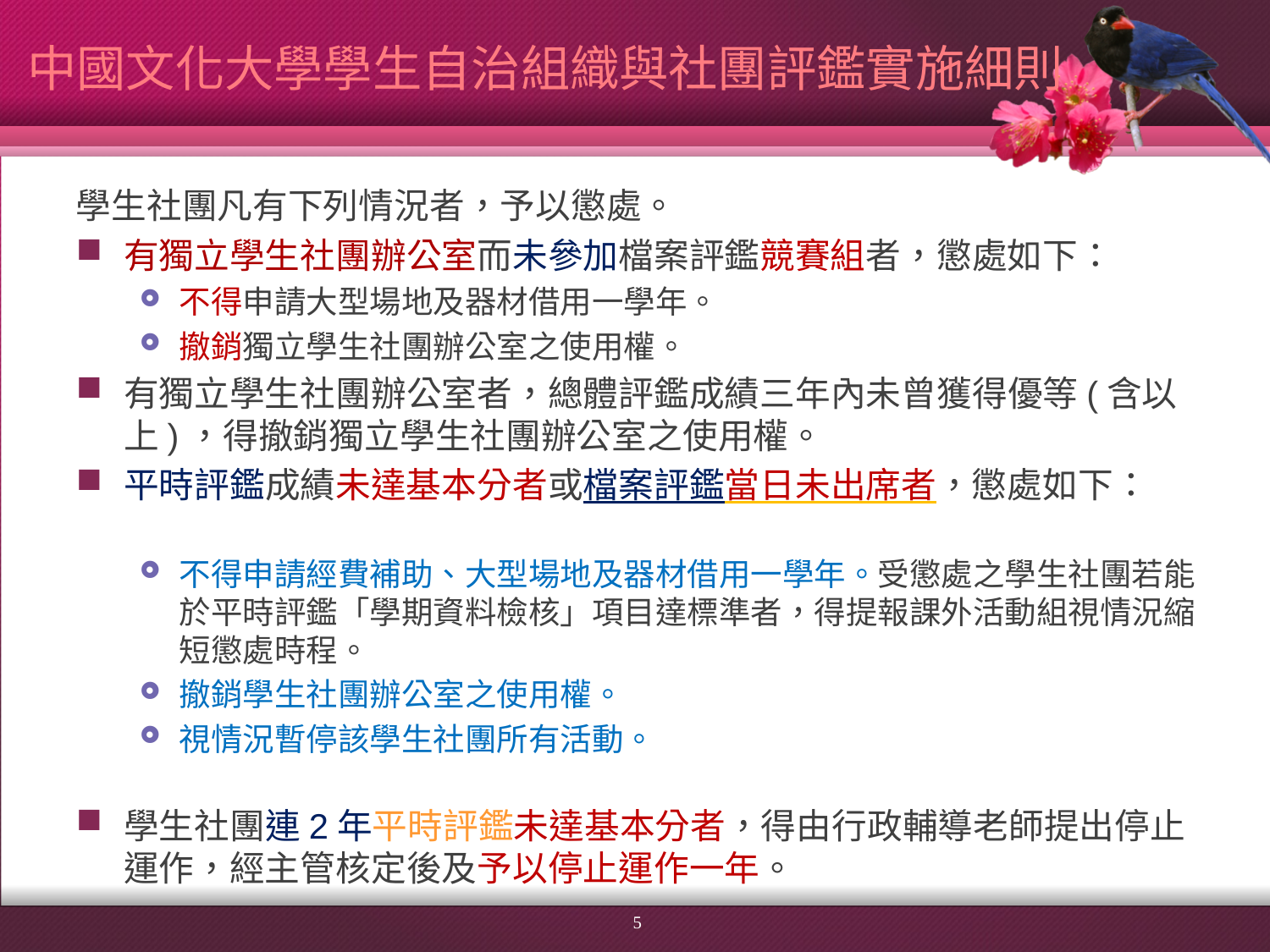

# 中國文化大學學生自治組織與社團評鑑實施細則
學生社團凡有下列情況者，予以懲處。
有獨立學生社團辦公室而未參加檔案評鑑競賽組者，懲處如下：
不得申請大型場地及器材借用一學年。
撤銷獨立學生社團辦公室之使用權。
有獨立學生社團辦公室者，總體評鑑成績三年內未曾獲得優等(含以上)，得撤銷獨立學生社團辦公室之使用權。
平時評鑑成績未達基本分者或檔案評鑑當日未出席者，懲處如下：
不得申請經費補助、大型場地及器材借用一學年。受懲處之學生社團若能於平時評鑑「學期資料檢核」項目達標準者，得提報課外活動組視情況縮短懲處時程。
撤銷學生社團辦公室之使用權。
視情況暫停該學生社團所有活動。

學生社團連2年平時評鑑未達基本分者，得由行政輔導老師提出停止運作，經主管核定後及予以停止運作一年。
5